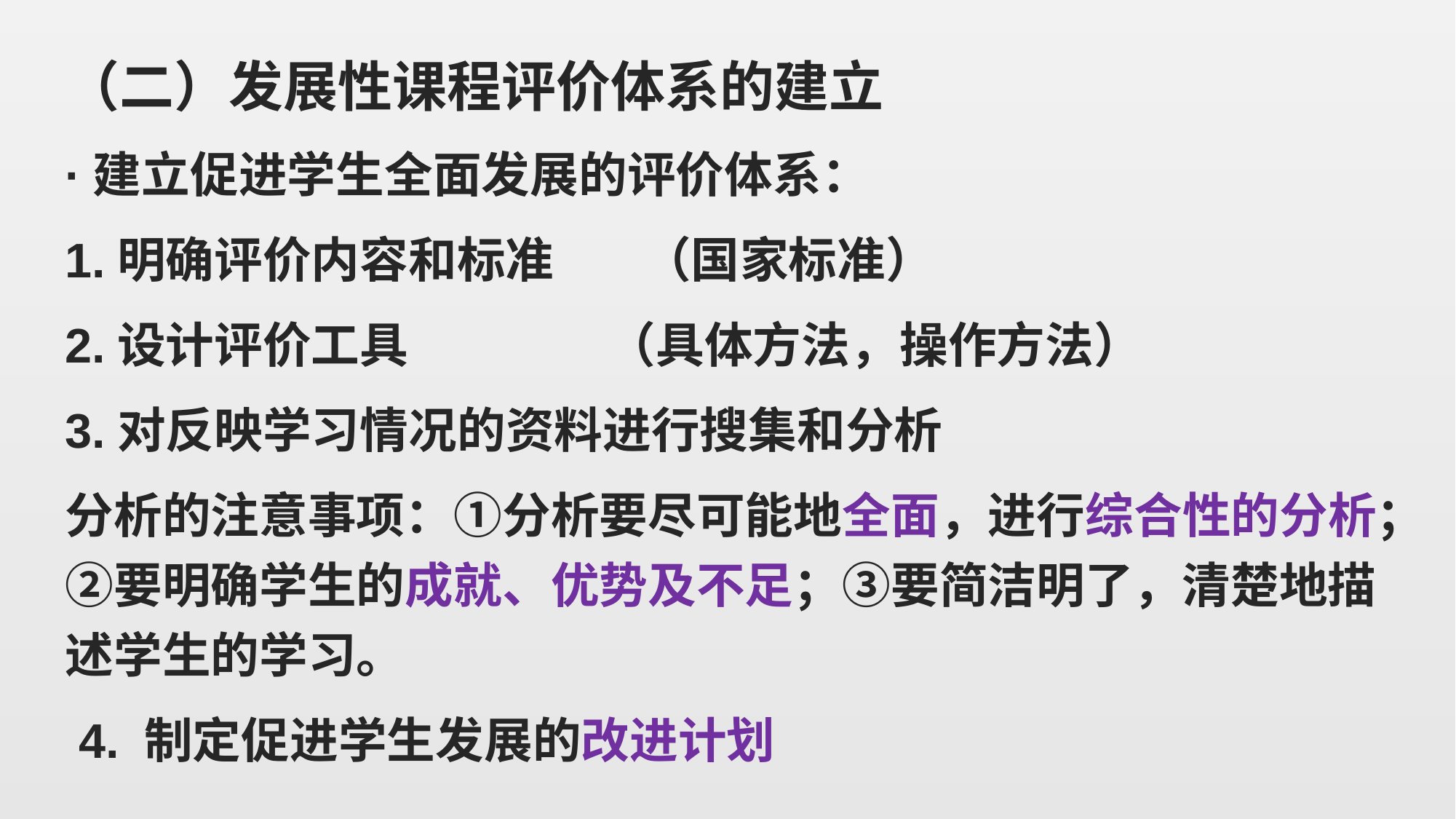

（二）发展性课程评价体系的建立
·建立促进学生全面发展的评价体系：
1.明确评价内容和标准        （国家标准）
2.设计评价工具                  （具体方法，操作方法）
3.对反映学习情况的资料进行搜集和分析
分析的注意事项：①分析要尽可能地全面，进行综合性的分析；②要明确学生的成就、优势及不足；③要简洁明了，清楚地描述学生的学习。
 4. 制定促进学生发展的改进计划